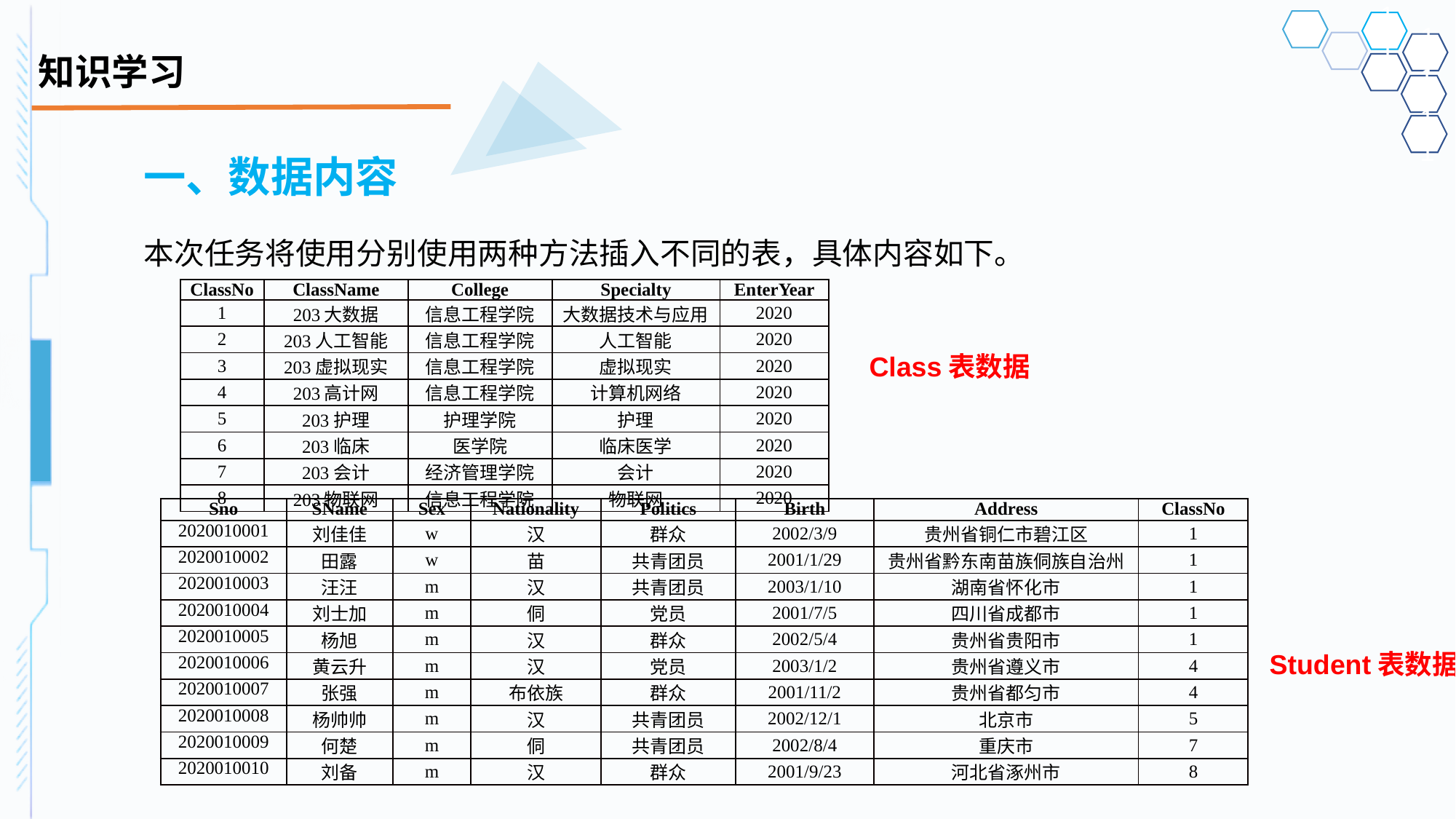

# 知识学习

一、数据内容
本次任务将使用分别使用两种方法插入不同的表，具体内容如下。
| ClassNo | ClassName | College | Specialty | EnterYear |
| --- | --- | --- | --- | --- |
| 1 | 203大数据 | 信息工程学院 | 大数据技术与应用 | 2020 |
| 2 | 203人工智能 | 信息工程学院 | 人工智能 | 2020 |
| 3 | 203虚拟现实 | 信息工程学院 | 虚拟现实 | 2020 |
| 4 | 203高计网 | 信息工程学院 | 计算机网络 | 2020 |
| 5 | 203护理 | 护理学院 | 护理 | 2020 |
| 6 | 203临床 | 医学院 | 临床医学 | 2020 |
| 7 | 203会计 | 经济管理学院 | 会计 | 2020 |
| 8 | 203物联网 | 信息工程学院 | 物联网 | 2020 |
Class表数据
| Sno | SName | Sex | Nationality | Politics | Birth | Address | ClassNo |
| --- | --- | --- | --- | --- | --- | --- | --- |
| 2020010001 | 刘佳佳 | w | 汉 | 群众 | 2002/3/9 | 贵州省铜仁市碧江区 | 1 |
| 2020010002 | 田露 | w | 苗 | 共青团员 | 2001/1/29 | 贵州省黔东南苗族侗族自治州 | 1 |
| 2020010003 | 汪汪 | m | 汉 | 共青团员 | 2003/1/10 | 湖南省怀化市 | 1 |
| 2020010004 | 刘士加 | m | 侗 | 党员 | 2001/7/5 | 四川省成都市 | 1 |
| 2020010005 | 杨旭 | m | 汉 | 群众 | 2002/5/4 | 贵州省贵阳市 | 1 |
| 2020010006 | 黄云升 | m | 汉 | 党员 | 2003/1/2 | 贵州省遵义市 | 4 |
| 2020010007 | 张强 | m | 布依族 | 群众 | 2001/11/2 | 贵州省都匀市 | 4 |
| 2020010008 | 杨帅帅 | m | 汉 | 共青团员 | 2002/12/1 | 北京市 | 5 |
| 2020010009 | 何楚 | m | 侗 | 共青团员 | 2002/8/4 | 重庆市 | 7 |
| 2020010010 | 刘备 | m | 汉 | 群众 | 2001/9/23 | 河北省涿州市 | 8 |
Student表数据